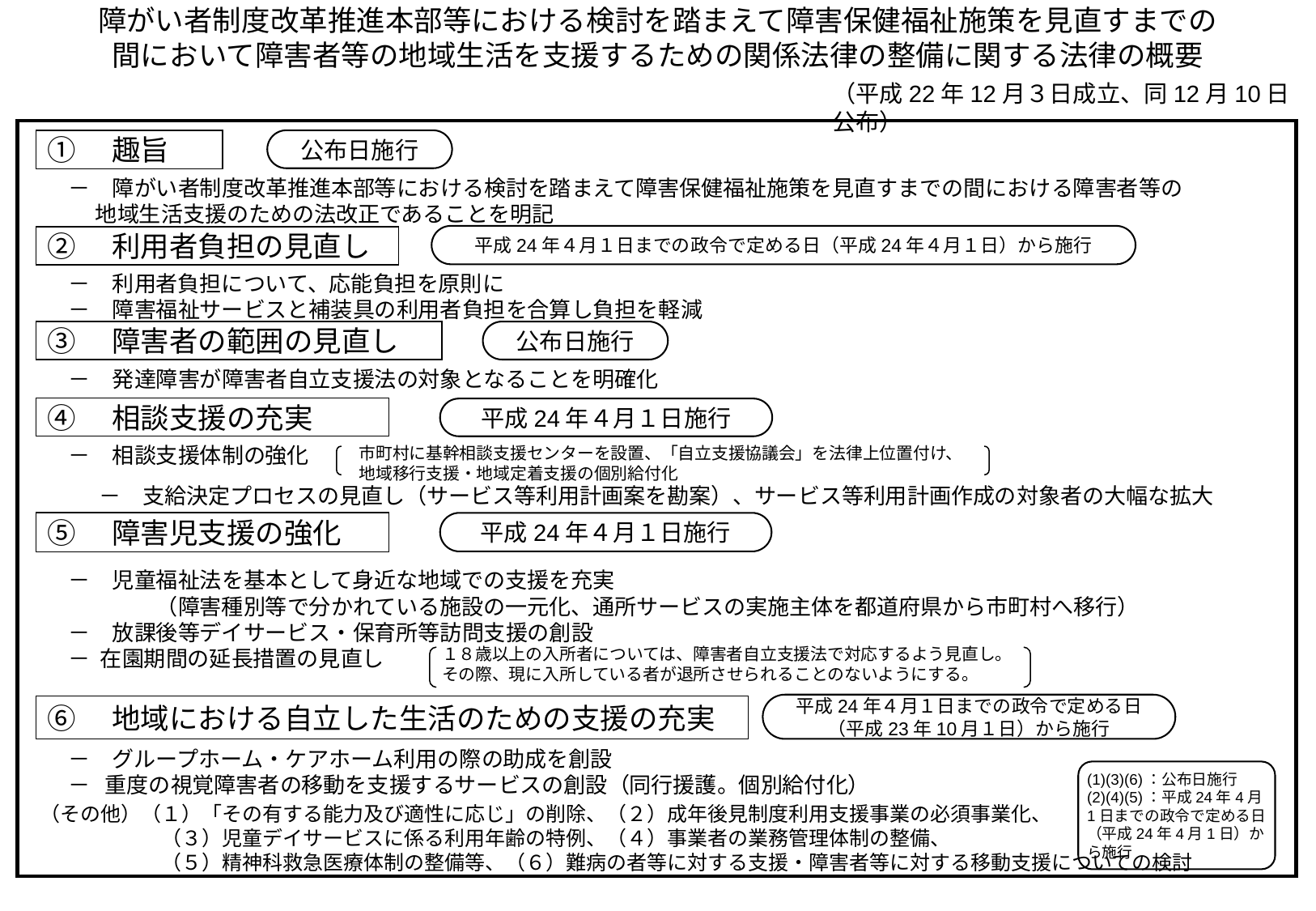

# 障がい者制度改革推進本部等における検討を踏まえて障害保健福祉施策を見直すまでの 間において障害者等の地域生活を支援するための関係法律の整備に関する法律の概要
（平成22年12月３日成立、同12月10日公布）

公布日施行
①　趣旨
－　障がい者制度改革推進本部等における検討を踏まえて障害保健福祉施策を見直すまでの間における障害者等の
　 地域生活支援のための法改正であることを明記

平成24年４月１日までの政令で定める日（平成24年４月１日）から施行
②　利用者負担の見直し
－　利用者負担について、応能負担を原則に
－　障害福祉サービスと補装具の利用者負担を合算し負担を軽減
③　障害者の範囲の見直し
公布日施行
－　発達障害が障害者自立支援法の対象となることを明確化

④　相談支援の充実
平成24年４月１日施行
－　相談支援体制の強化

　　　　－　支給決定プロセスの見直し（サービス等利用計画案を勘案）、サービス等利用計画作成の対象者の大幅な拡大
市町村に基幹相談支援センターを設置、「自立支援協議会」を法律上位置付け、
地域移行支援・地域定着支援の個別給付化

⑤　障害児支援の強化
平成24年４月１日施行
－　児童福祉法を基本として身近な地域での支援を充実
　　　　（障害種別等で分かれている施設の一元化、通所サービスの実施主体を都道府県から市町村へ移行）
－　放課後等デイサービス・保育所等訪問支援の創設
－  在園期間の延長措置の見直し
１８歳以上の入所者については、障害者自立支援法で対応するよう見直し。
その際、現に入所している者が退所させられることのないようにする。

平成24年４月１日までの政令で定める日
（平成23年10月１日）から施行
⑥　地域における自立した生活のための支援の充実
－　グループホーム・ケアホーム利用の際の助成を創設
－   重度の視覚障害者の移動を支援するサービスの創設（同行援護。個別給付化）
(1)(3)(6)：公布日施行
(2)(4)(5)：平成24年4月1日までの政令で定める日（平成24年4月1日）から施行
（その他）（１）「その有する能力及び適性に応じ」の削除、（２）成年後見制度利用支援事業の必須事業化、
　　　　　　（３）児童デイサービスに係る利用年齢の特例、（４）事業者の業務管理体制の整備、
　　　　　　（５）精神科救急医療体制の整備等、（６）難病の者等に対する支援・障害者等に対する移動支援についての検討